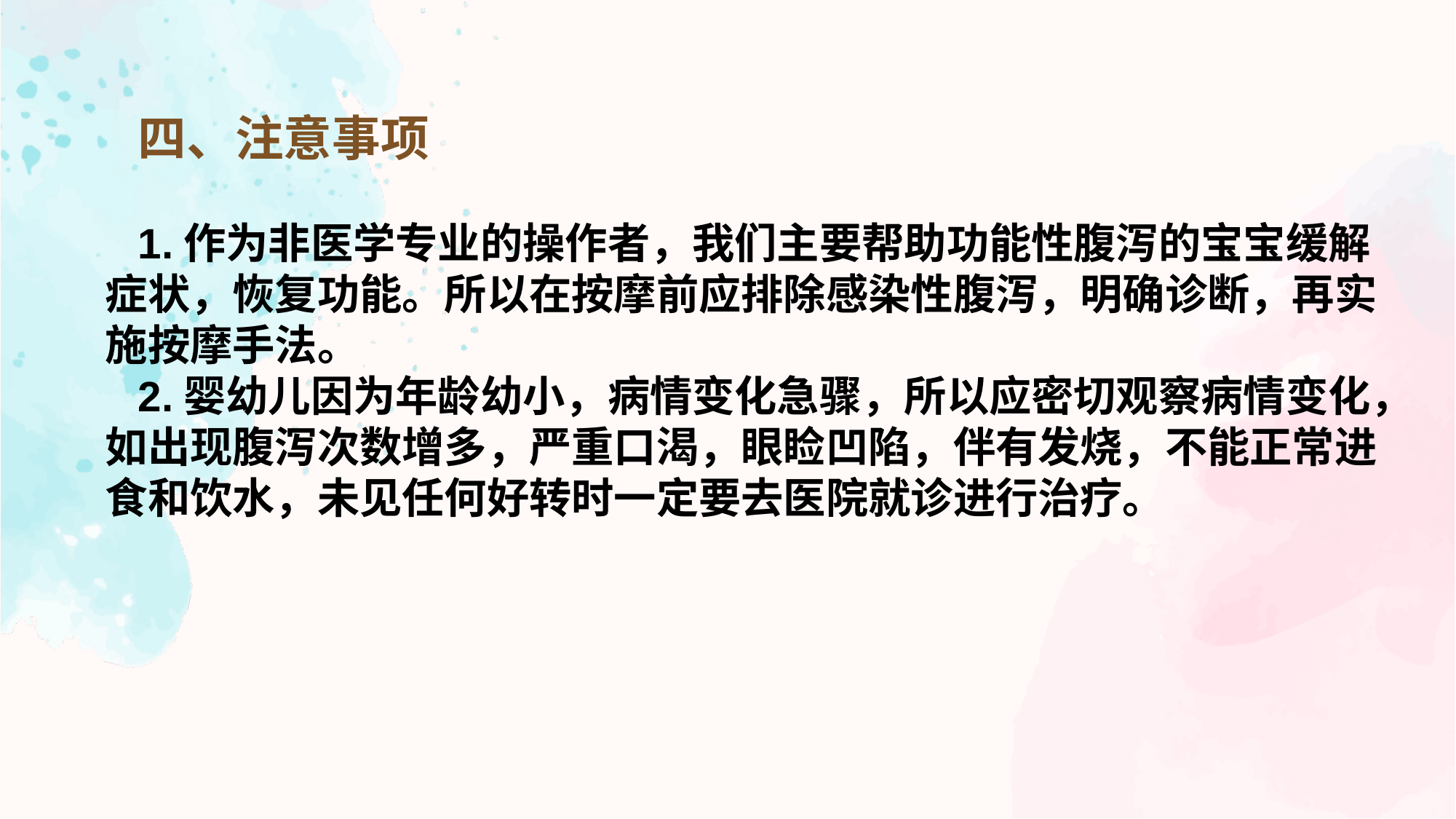

四、注意事项

1.作为非医学专业的操作者，我们主要帮助功能性腹泻的宝宝缓解症状，恢复功能。所以在按摩前应排除感染性腹泻，明确诊断，再实施按摩手法。
2.婴幼儿因为年龄幼小，病情变化急骤，所以应密切观察病情变化，如出现腹泻次数增多，严重口渴，眼睑凹陷，伴有发烧，不能正常进食和饮水，未见任何好转时一定要去医院就诊进行治疗。